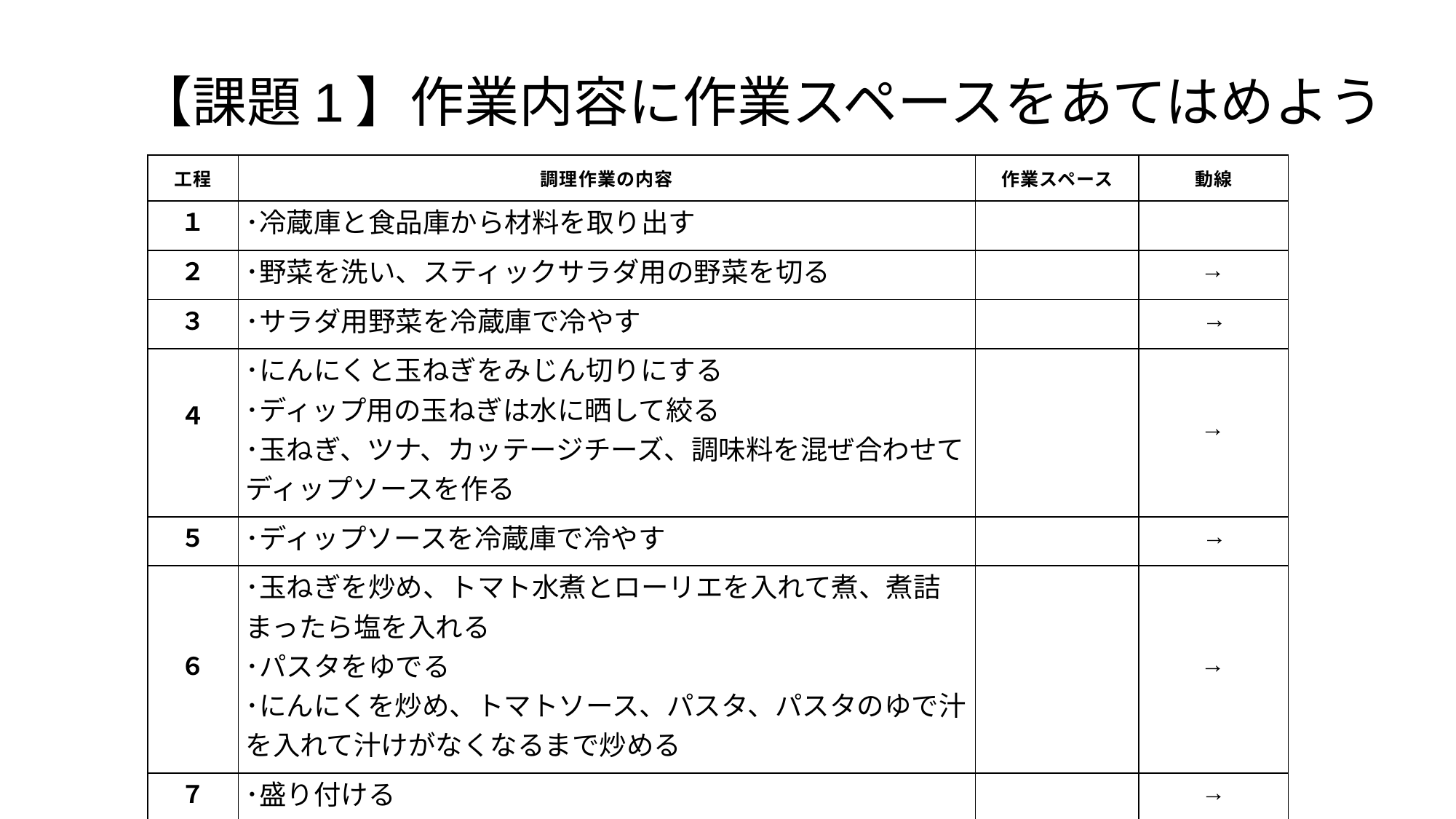

# 【課題1】作業内容に作業スペースをあてはめよう
| 工程 | 調理作業の内容 | 作業スペース | 動線 |
| --- | --- | --- | --- |
| １ | ･冷蔵庫と食品庫から材料を取り出す |  |  |
| ２ | ･野菜を洗い、スティックサラダ用の野菜を切る |  | ➀→② |
| ３ | ･サラダ用野菜を冷蔵庫で冷やす |  | ②→➀ |
| ４ | ･にんにくと玉ねぎをみじん切りにする ･ディップ用の玉ねぎは水に晒して絞る ･玉ねぎ、ツナ、カッテージチーズ、調味料を混ぜ合わせてディップソースを作る |  | ➀→② |
| ５ | ･ディップソースを冷蔵庫で冷やす |  | ②→➀ |
| ６ | ･玉ねぎを炒め、トマト水煮とローリエを入れて煮、煮詰まったら塩を入れる ･パスタをゆでる ･にんにくを炒め、トマトソース、パスタ、パスタのゆで汁を入れて汁けがなくなるまで炒める |  | ➀→③ |
| ７ | ･盛り付ける |  | ③→② |
| ８ | ･スティックサラダ&ディップソースを取り出す |  | ②→➀ |